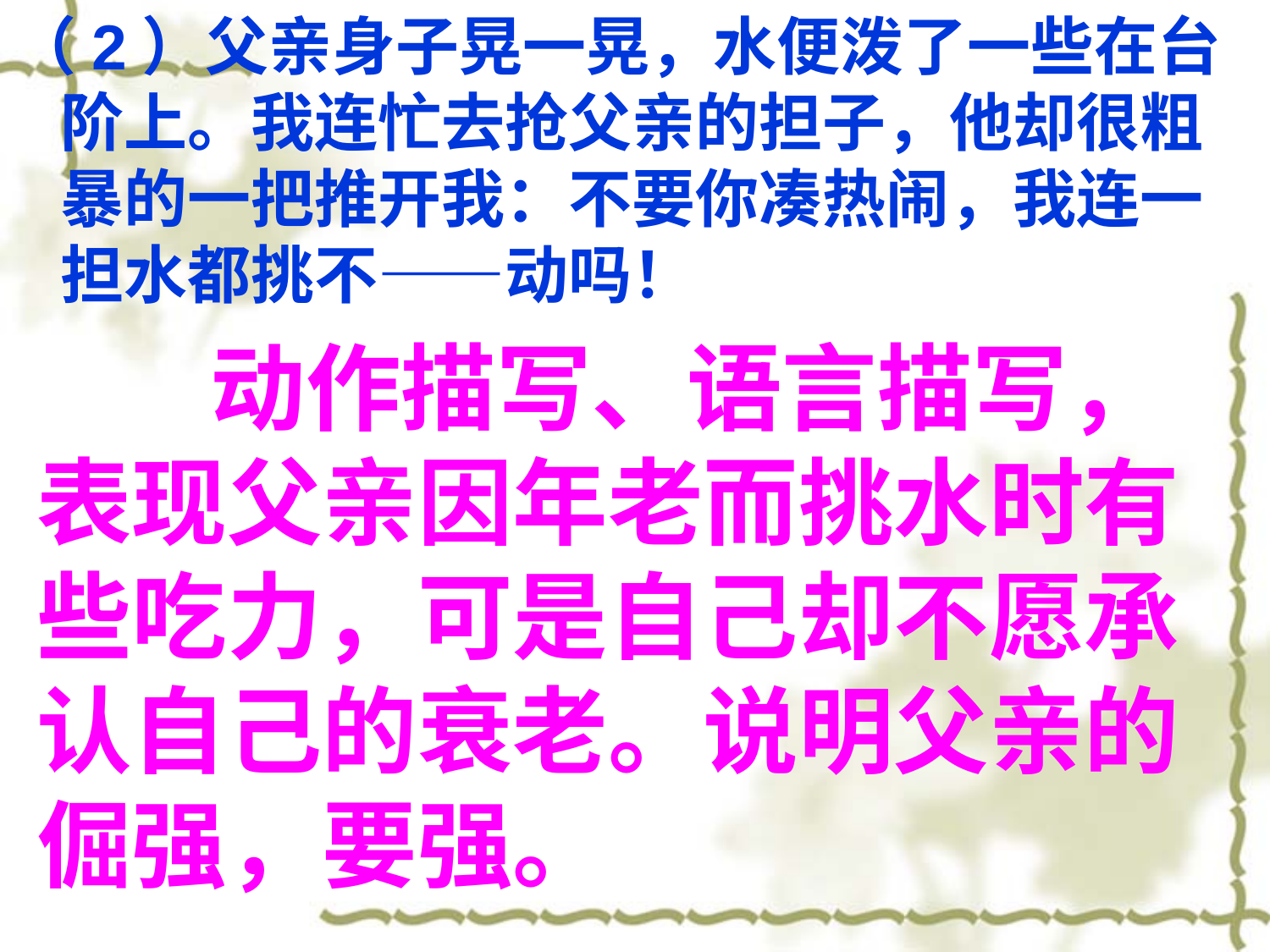

（2）父亲身子晃一晃，水便泼了一些在台阶上。我连忙去抢父亲的担子，他却很粗暴的一把推开我：不要你凑热闹，我连一担水都挑不——动吗！
       动作描写、语言描写，表现父亲因年老而挑水时有些吃力，可是自己却不愿承认自己的衰老。说明父亲的倔强，要强。